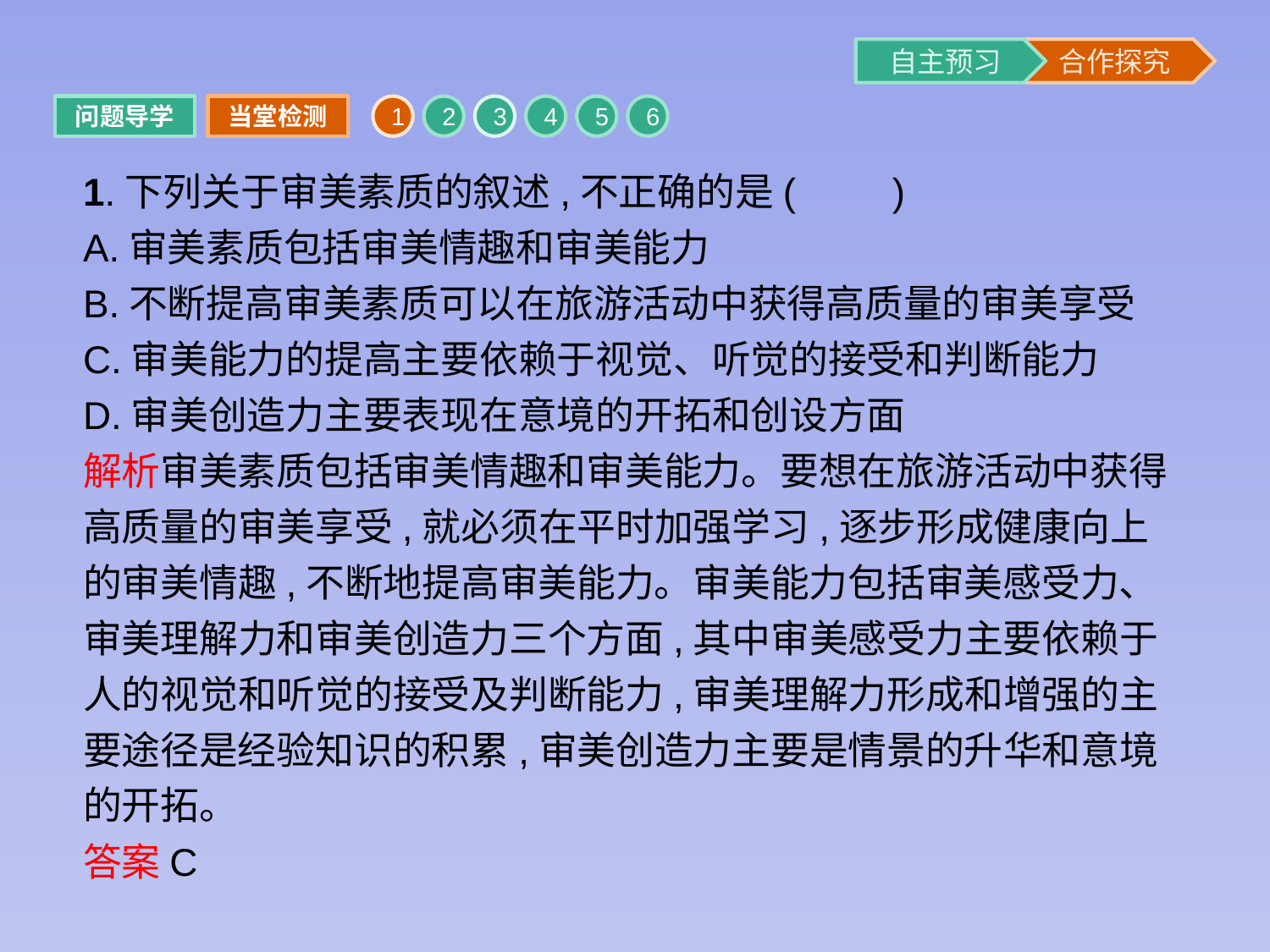

问题导学
当堂检测
1
2
3
4
5
6
1.下列关于审美素质的叙述,不正确的是(　　)
A.审美素质包括审美情趣和审美能力
B.不断提高审美素质可以在旅游活动中获得高质量的审美享受
C.审美能力的提高主要依赖于视觉、听觉的接受和判断能力
D.审美创造力主要表现在意境的开拓和创设方面
解析审美素质包括审美情趣和审美能力。要想在旅游活动中获得高质量的审美享受,就必须在平时加强学习,逐步形成健康向上的审美情趣,不断地提高审美能力。审美能力包括审美感受力、审美理解力和审美创造力三个方面,其中审美感受力主要依赖于人的视觉和听觉的接受及判断能力,审美理解力形成和增强的主要途径是经验知识的积累,审美创造力主要是情景的升华和意境的开拓。
答案C